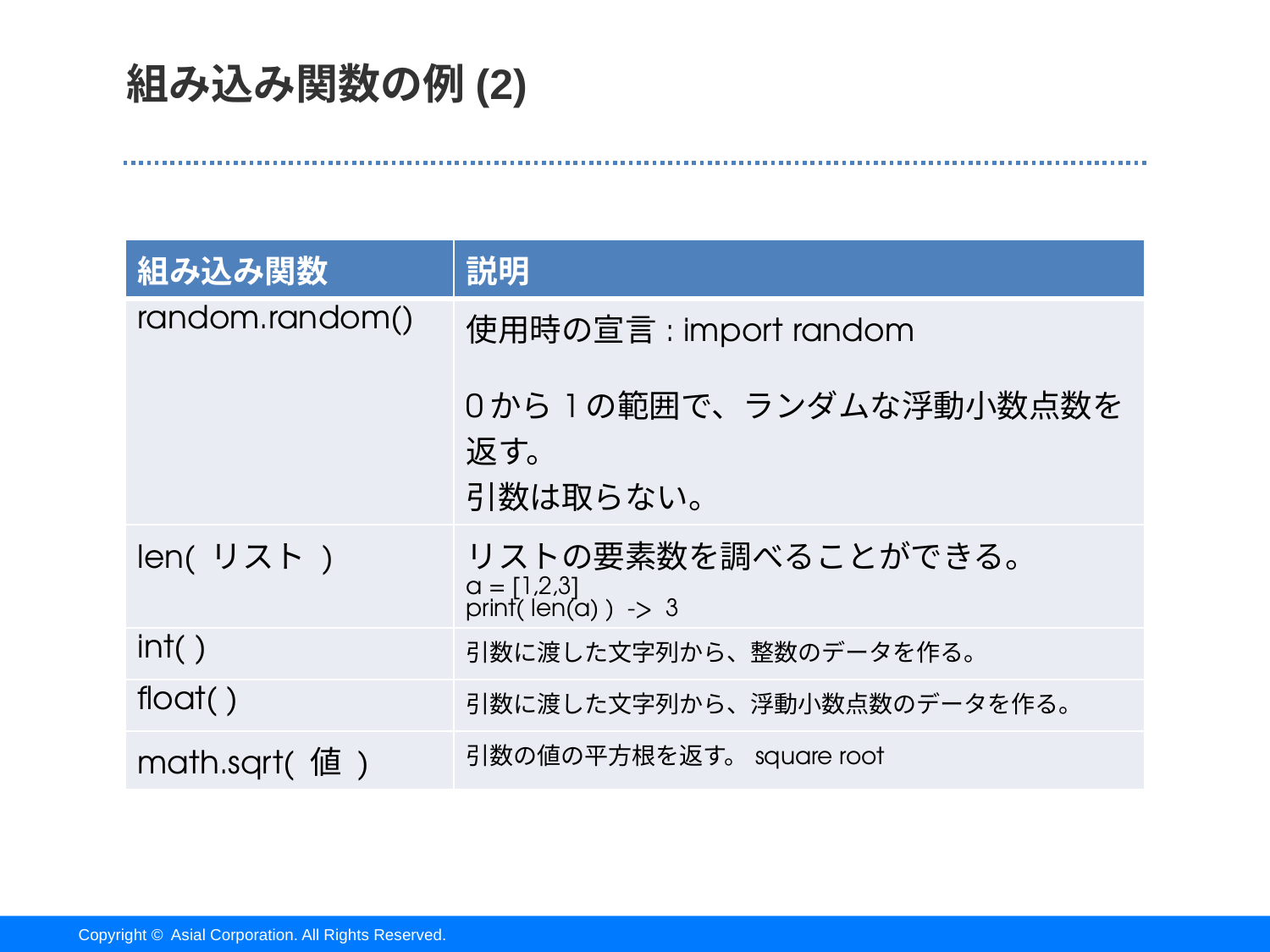

# 組み込み関数の例(2)
| 組み込み関数 | 説明 |
| --- | --- |
| random.random() | 使用時の宣言: import random 0から1の範囲で、ランダムな浮動小数点数を返す。 引数は取らない。 |
| len( リスト ) | リストの要素数を調べることができる。 a = [1,2,3] print( len(a) ) -> 3 |
| int( ) | 引数に渡した文字列から、整数のデータを作る。 |
| float( ) | 引数に渡した文字列から、浮動小数点数のデータを作る。 |
| math.sqrt( 値 ) | 引数の値の平方根を返す。square root |